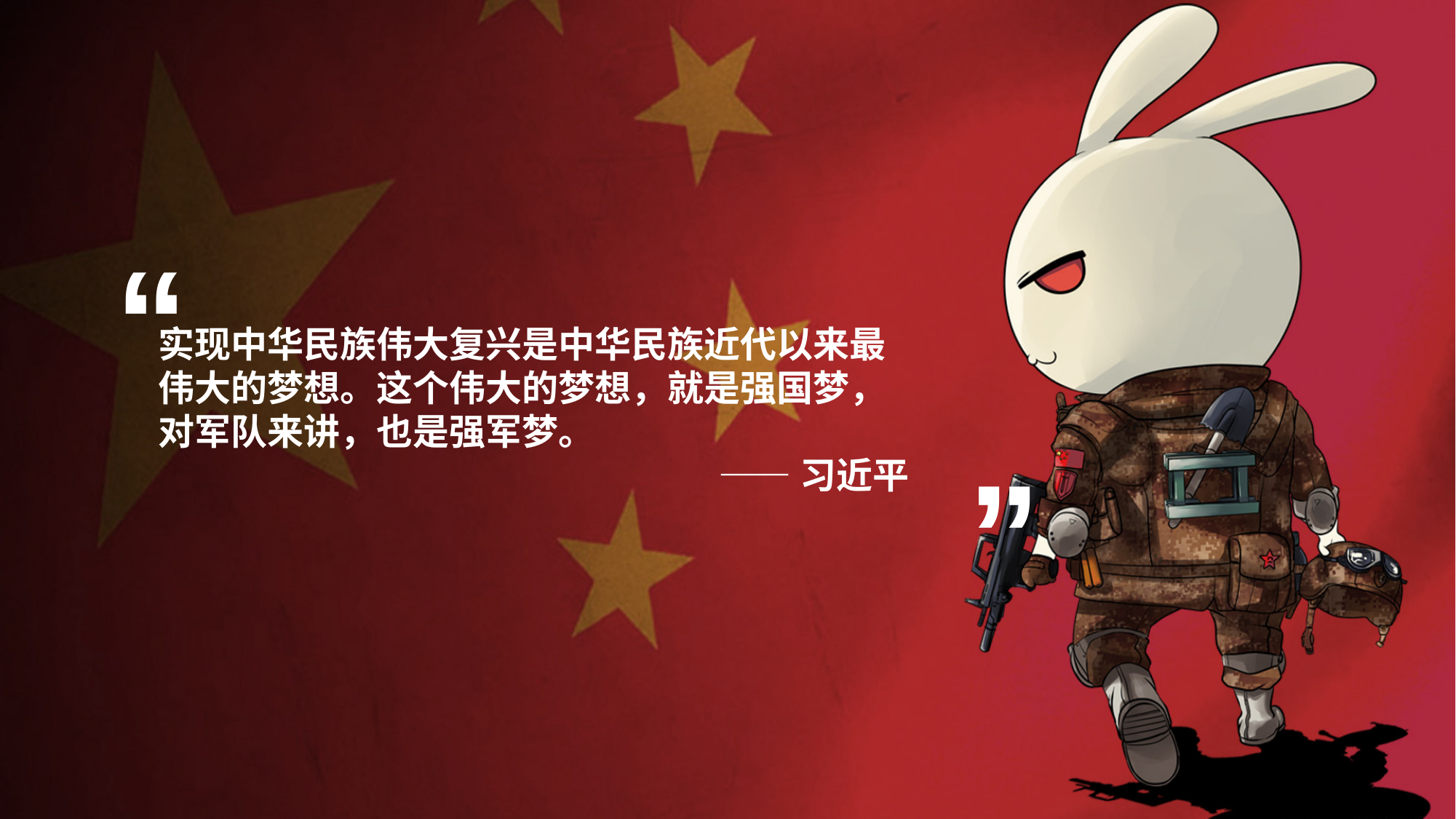

“
实现中华民族伟大复兴是中华民族近代以来最伟大的梦想。这个伟大的梦想，就是强国梦，对军队来讲，也是强军梦。
——习近平
”